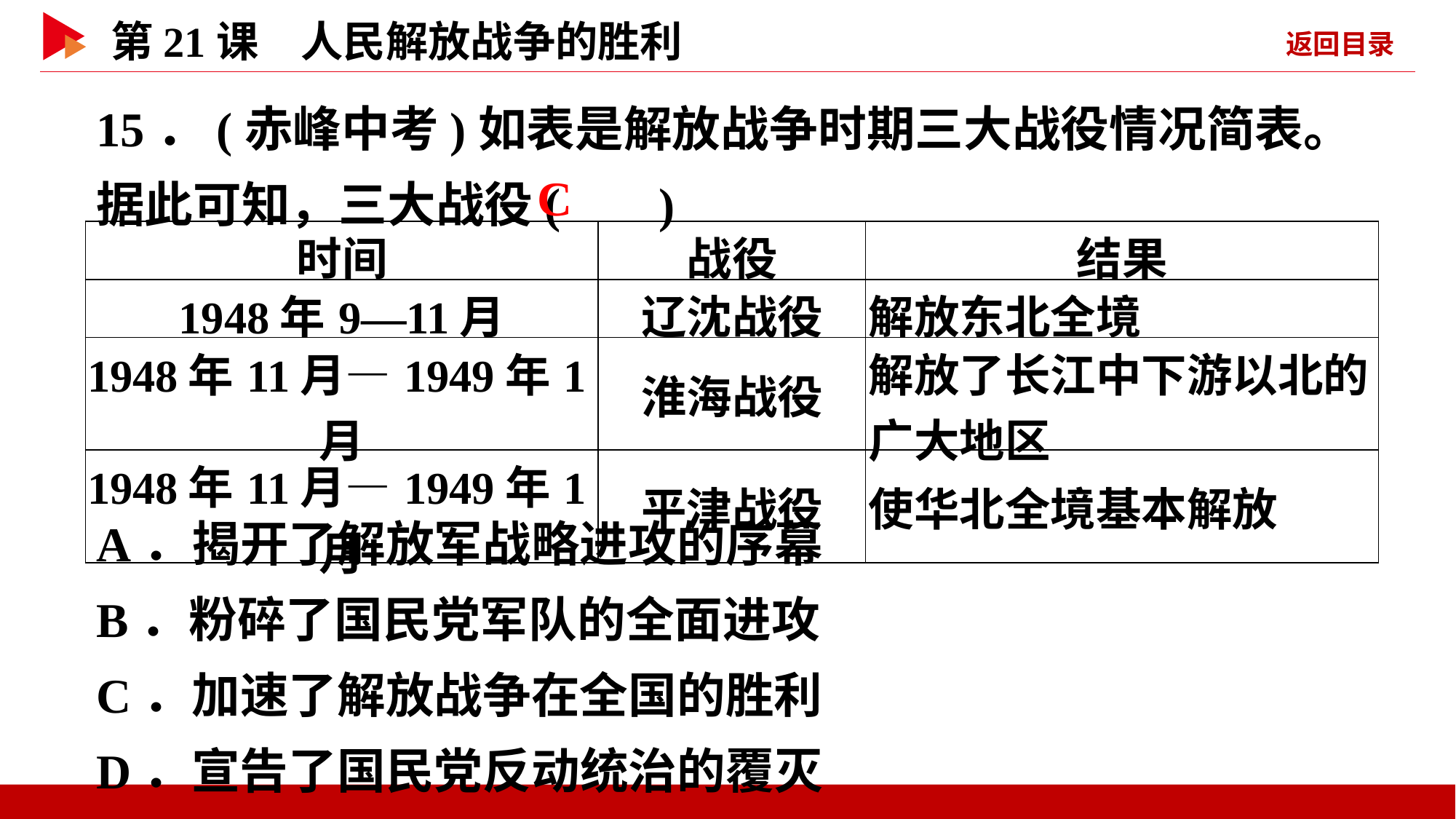

15．(赤峰中考)如表是解放战争时期三大战役情况简表。据此可知，三大战役(        )
   C
| 时间 | 战役 | 结果 |
| --- | --- | --- |
| 1948年9—11月 | 辽沈战役 | 解放东北全境 |
| 1948年11月—1949年1月 | 淮海战役 | 解放了长江中下游以北的广大地区 |
| 1948年11月—1949年1月 | 平津战役 | 使华北全境基本解放 |
A．揭开了解放军战略进攻的序幕
B．粉碎了国民党军队的全面进攻
C．加速了解放战争在全国的胜利
D．宣告了国民党反动统治的覆灭